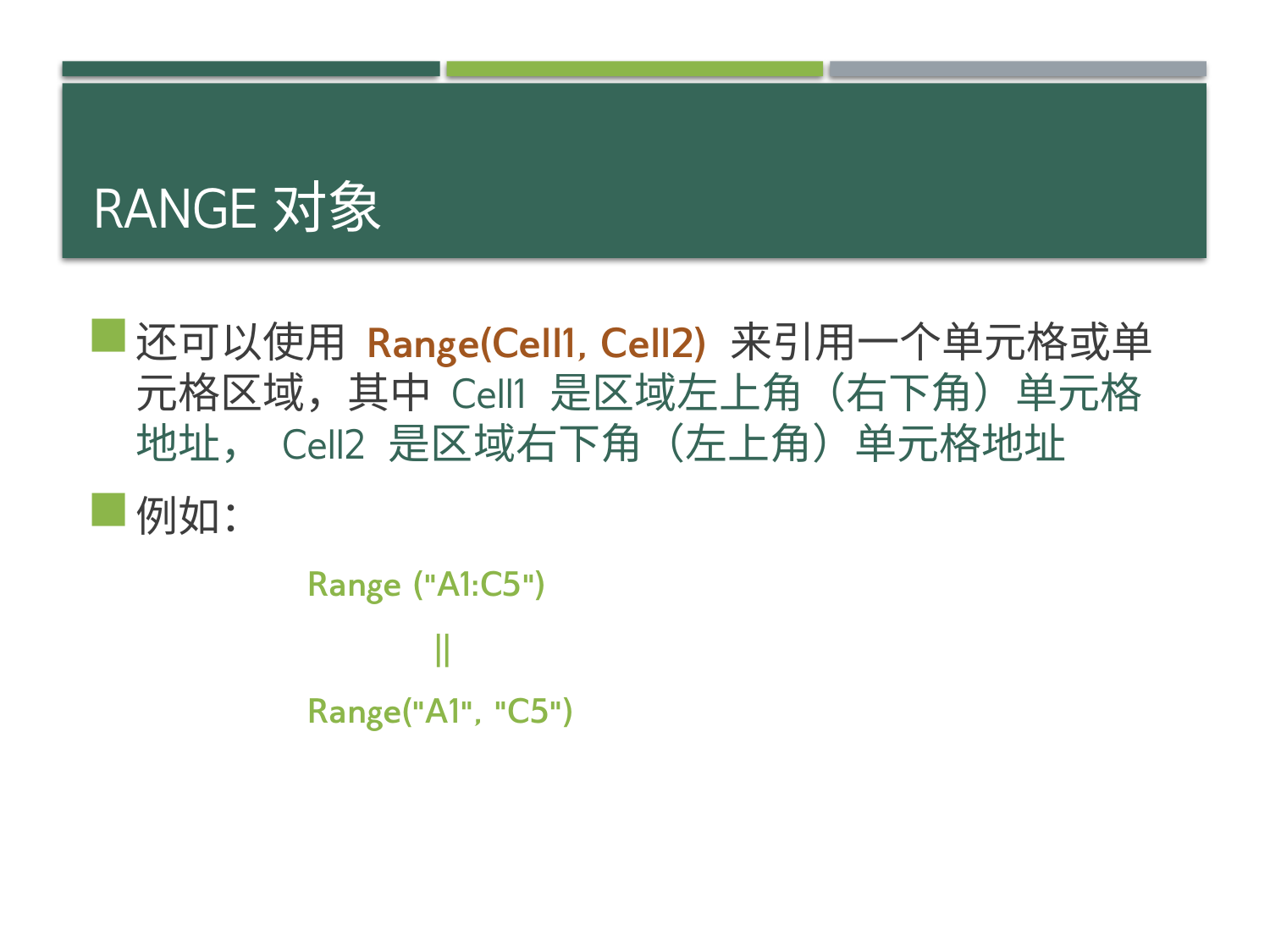

# Range对象
还可以使用 Range(Cell1, Cell2) 来引用一个单元格或单元格区域，其中 Cell1 是区域左上角（右下角）单元格地址， Cell2 是区域右下角（左上角）单元格地址
例如：
	Range ("A1:C5")
		||
	Range("A1", "C5")